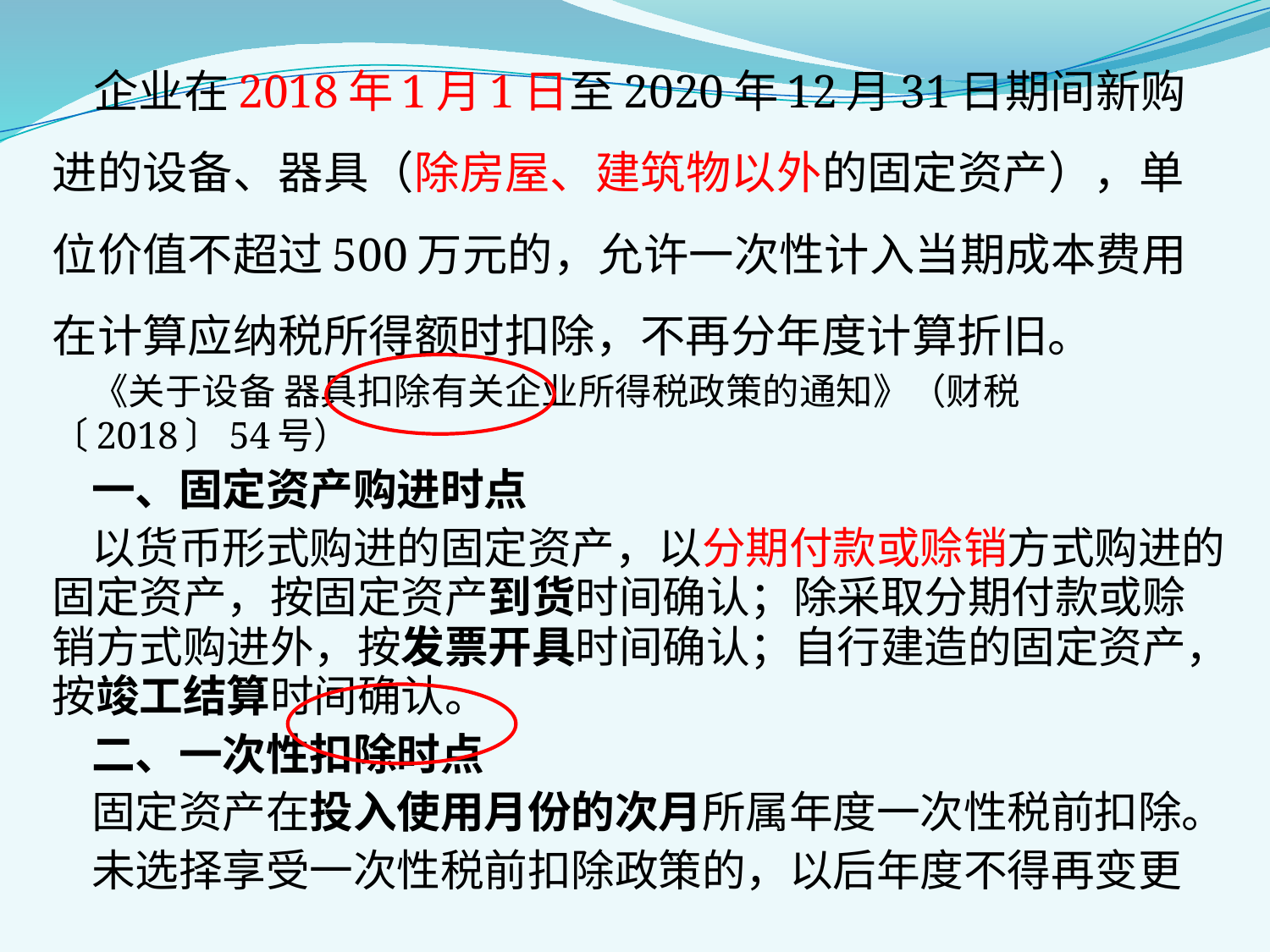

企业在2018年1月1日至2020年12月31日期间新购进的设备、器具（除房屋、建筑物以外的固定资产），单位价值不超过500万元的，允许一次性计入当期成本费用在计算应纳税所得额时扣除，不再分年度计算折旧。
《关于设备 器具扣除有关企业所得税政策的通知》（财税〔2018〕54号）
一、固定资产购进时点
以货币形式购进的固定资产，以分期付款或赊销方式购进的固定资产，按固定资产到货时间确认；除采取分期付款或赊销方式购进外，按发票开具时间确认；自行建造的固定资产，按竣工结算时间确认。
二、一次性扣除时点
固定资产在投入使用月份的次月所属年度一次性税前扣除。
未选择享受一次性税前扣除政策的，以后年度不得再变更